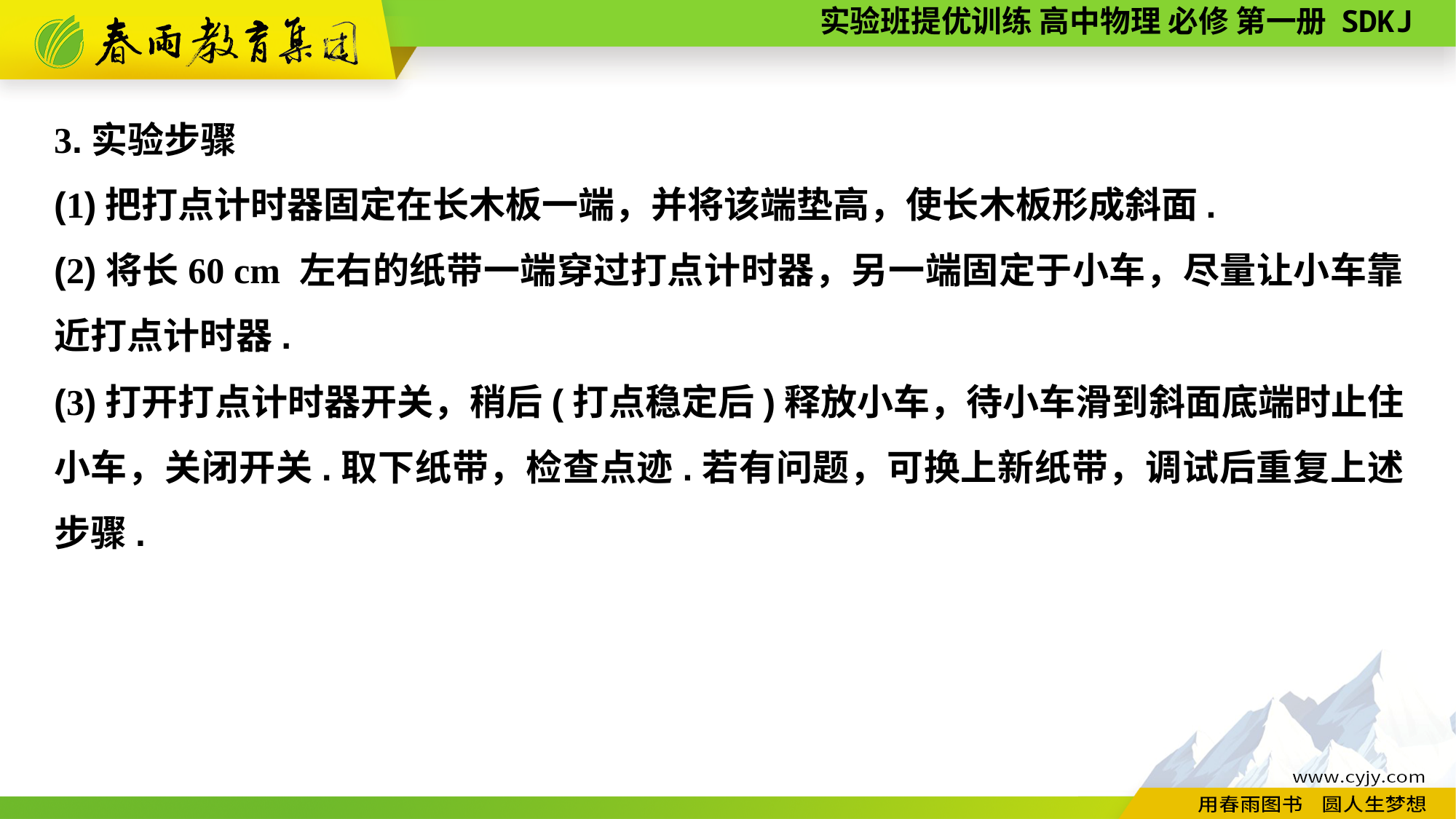

3.实验步骤
(1)把打点计时器固定在长木板一端，并将该端垫高，使长木板形成斜面.
(2)将长60 cm 左右的纸带一端穿过打点计时器，另一端固定于小车，尽量让小车靠近打点计时器.
(3)打开打点计时器开关，稍后(打点稳定后)释放小车，待小车滑到斜面底端时止住小车，关闭开关.取下纸带，检查点迹.若有问题，可换上新纸带，调试后重复上述步骤.